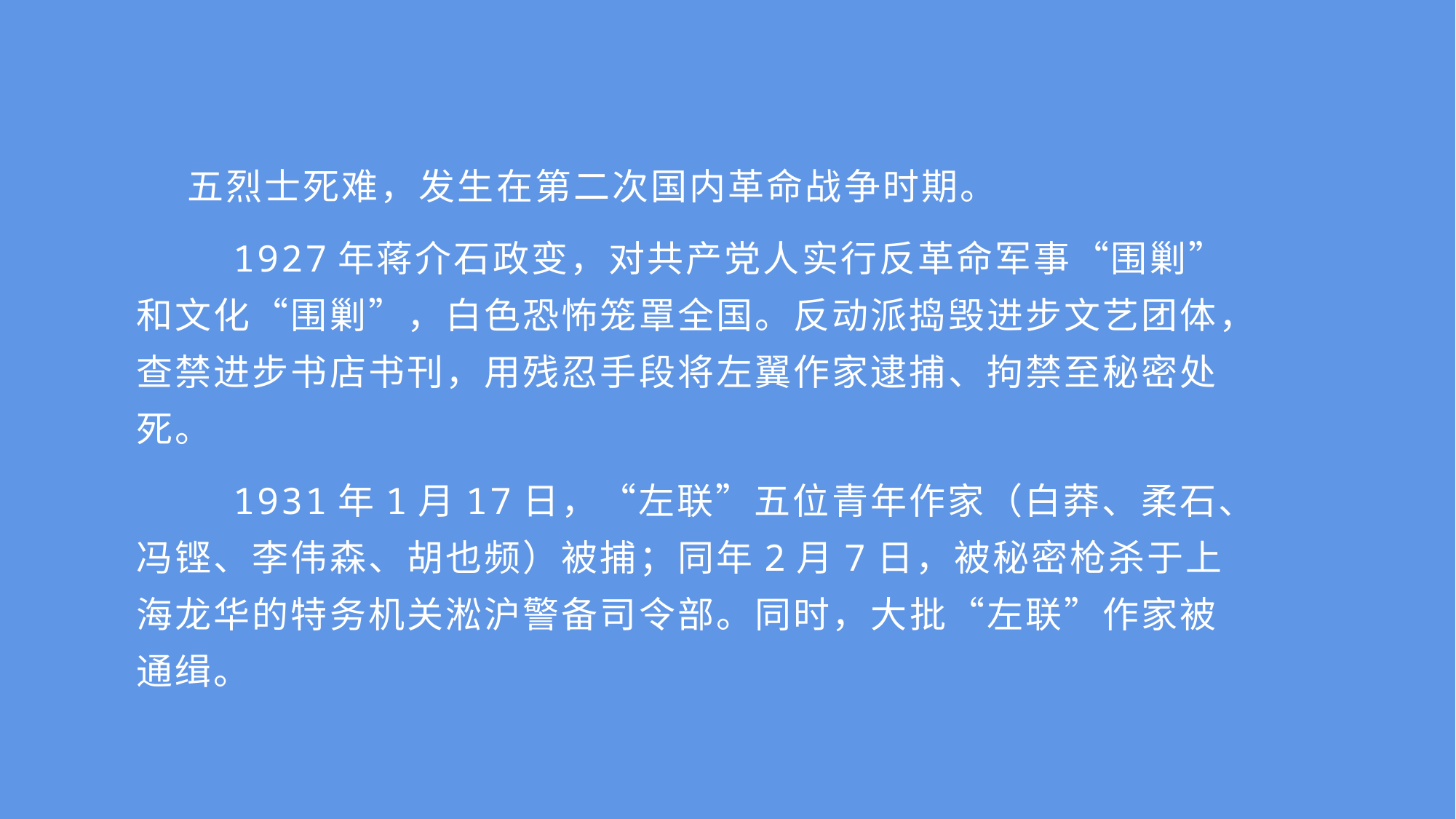

五烈士死难，发生在第二次国内革命战争时期。
    1927年蒋介石政变，对共产党人实行反革命军事“围剿”和文化“围剿”，白色恐怖笼罩全国。反动派捣毁进步文艺团体，查禁进步书店书刊，用残忍手段将左翼作家逮捕、拘禁至秘密处死。
    1931年1月17日，“左联”五位青年作家（白莽、柔石、冯铿、李伟森、胡也频）被捕；同年2月7日，被秘密枪杀于上海龙华的特务机关淞沪警备司令部。同时，大批“左联”作家被通缉。